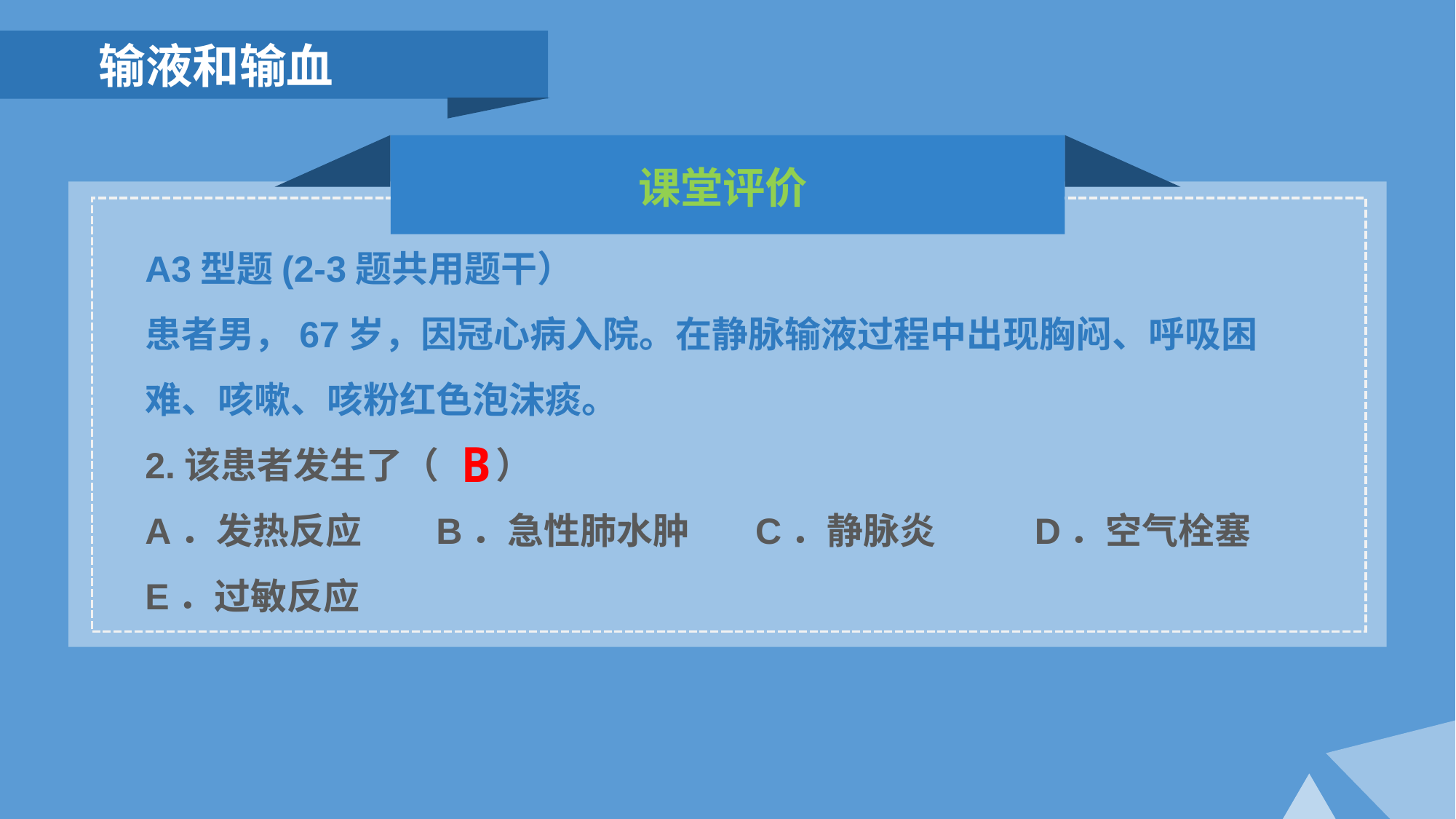

输液和输血

课堂评价

A3型题(2-3题共用题干）
患者男，67岁，因冠心病入院。在静脉输液过程中出现胸闷、呼吸困难、咳嗽、咳粉红色泡沫痰。
2.该患者发生了（       ）
A．发热反应        B．急性肺水肿       C．静脉炎           D．空气栓塞       E．过敏反应
B